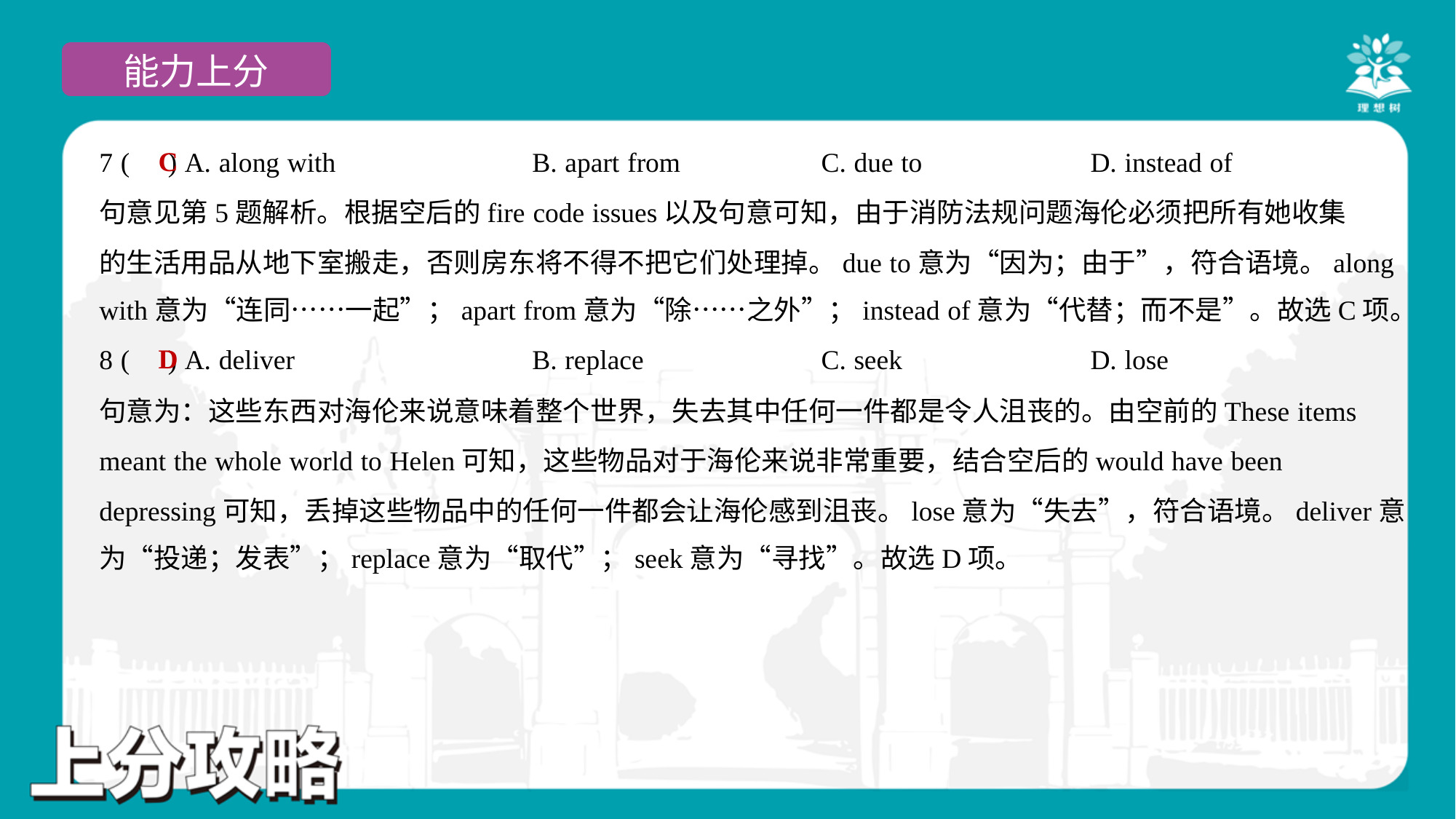

C
7 (     ) A. along with	B. apart from	C. due to	D. instead of
句意见第5题解析。根据空后的fire code issues以及句意可知，由于消防法规问题海伦必须把所有她收集
的生活用品从地下室搬走，否则房东将不得不把它们处理掉。due to意为“因为；由于”，符合语境。along
with意为“连同……一起”；apart from意为“除……之外”；instead of意为“代替；而不是”。故选C项。
D
8 (     ) A. deliver	B. replace	C. seek	D. lose
句意为：这些东西对海伦来说意味着整个世界，失去其中任何一件都是令人沮丧的。由空前的These items
meant the whole world to Helen可知，这些物品对于海伦来说非常重要，结合空后的would have been
depressing可知，丢掉这些物品中的任何一件都会让海伦感到沮丧。lose意为“失去”，符合语境。deliver意
为“投递；发表”；replace意为“取代”；seek意为“寻找”。故选D项。